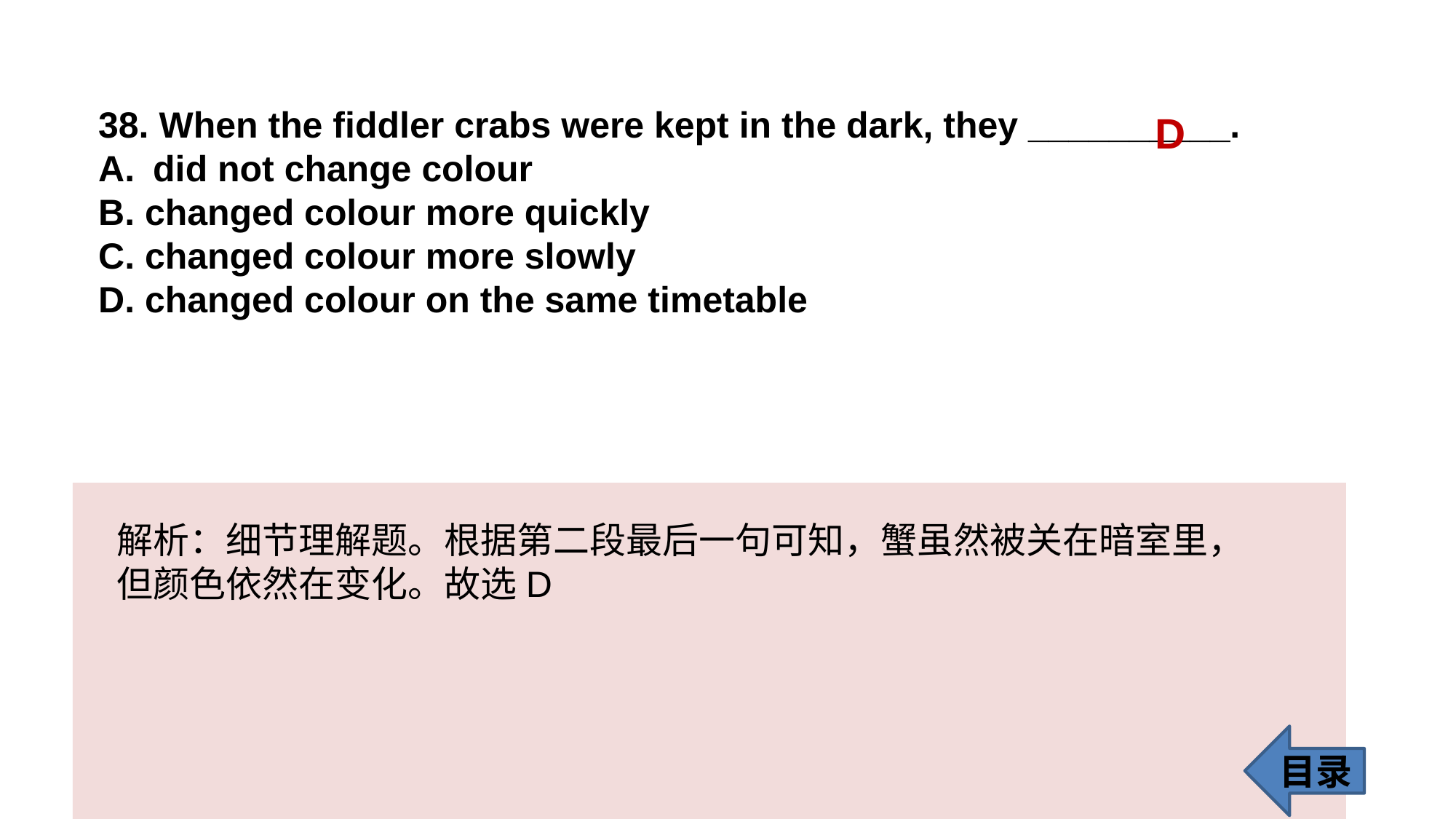

38. When the fiddler crabs were kept in the dark, they __________.
did not change colour
B. changed colour more quickly
C. changed colour more slowly
D. changed colour on the same timetable
  D

解析：细节理解题。根据第二段最后一句可知，蟹虽然被关在暗室里，但颜色依然在变化。故选D
目录
41